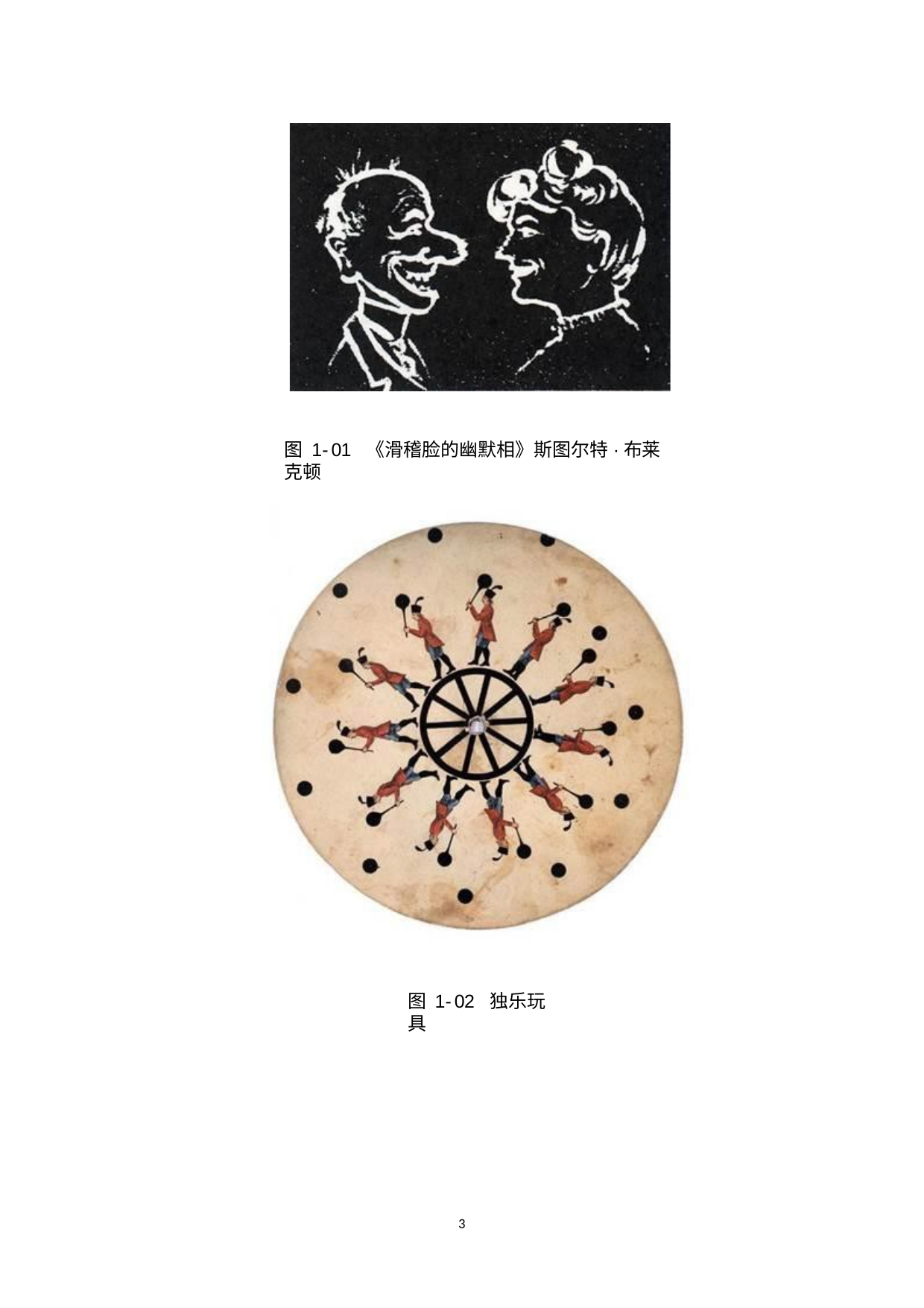

图 1-01  《滑稽脸的幽默相》斯图尔特·布莱克顿

图 1-02  独乐玩具
3